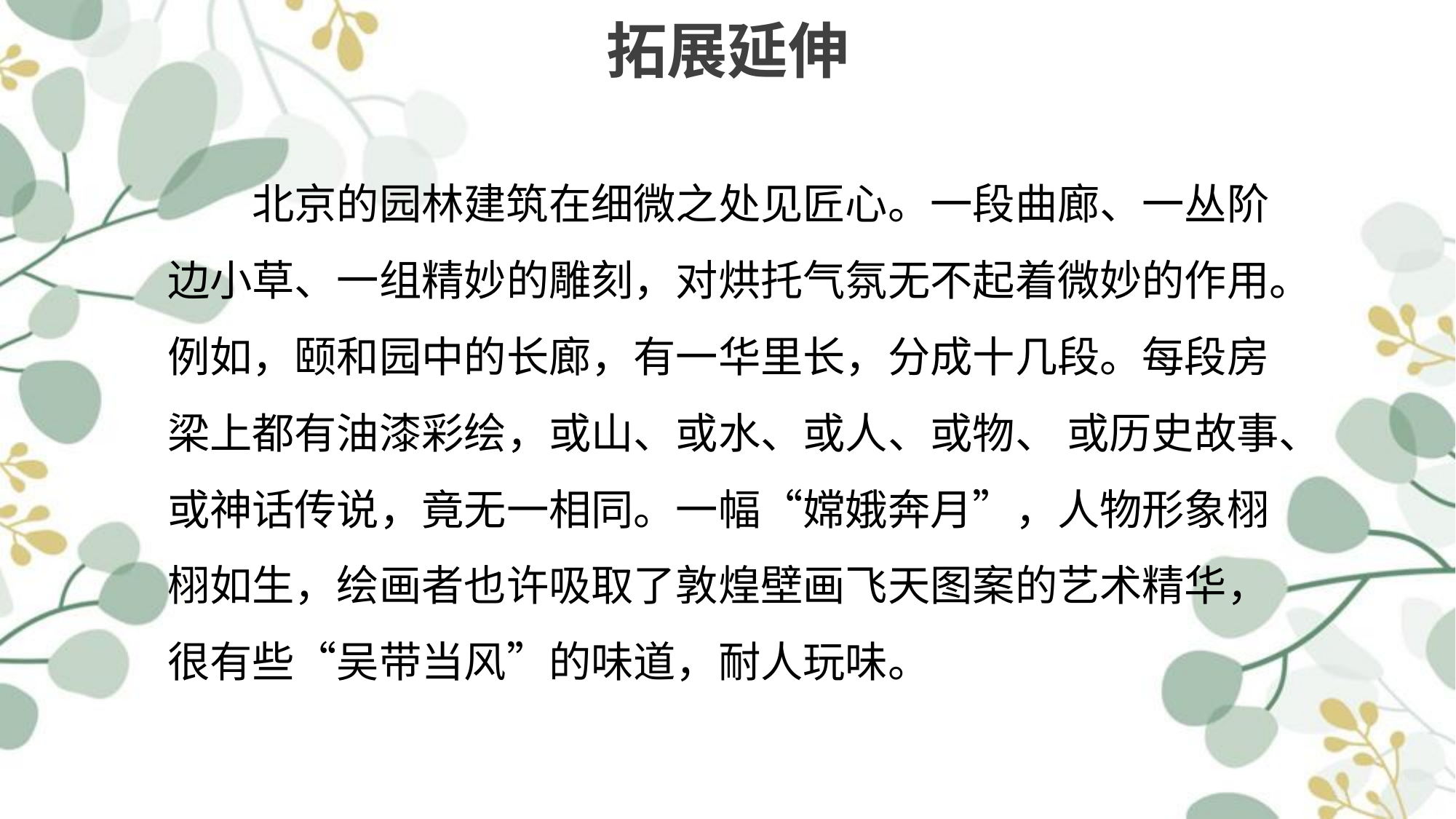

拓展延伸

　　北京的园林建筑在细微之处见匠心。一段曲廊、一丛阶边小草、一组精妙的雕刻，对烘托气氛无不起着微妙的作用。例如，颐和园中的长廊，有一华里长，分成十几段。每段房梁上都有油漆彩绘，或山、或水、或人、或物、 或历史故事、或神话传说，竟无一相同。一幅“嫦娥奔月”，人物形象栩栩如生，绘画者也许吸取了敦煌壁画飞天图案的艺术精华，很有些“吴带当风”的味道，耐人玩味。